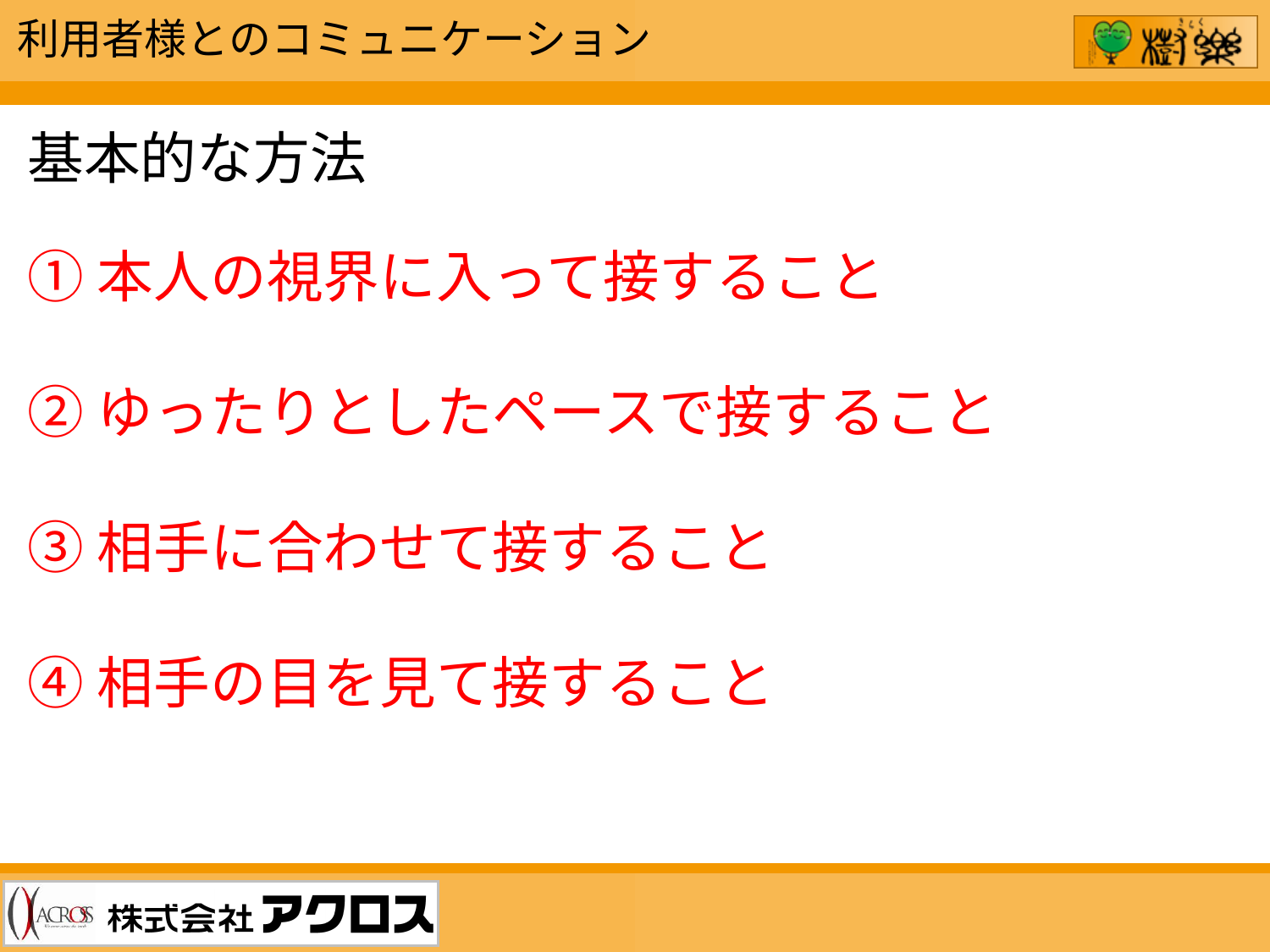

利用者様とのコミュニケーション
基本的な方法

①本人の視界に入って接すること

②ゆったりとしたペースで接すること

③相手に合わせて接すること

④相手の目を見て接すること